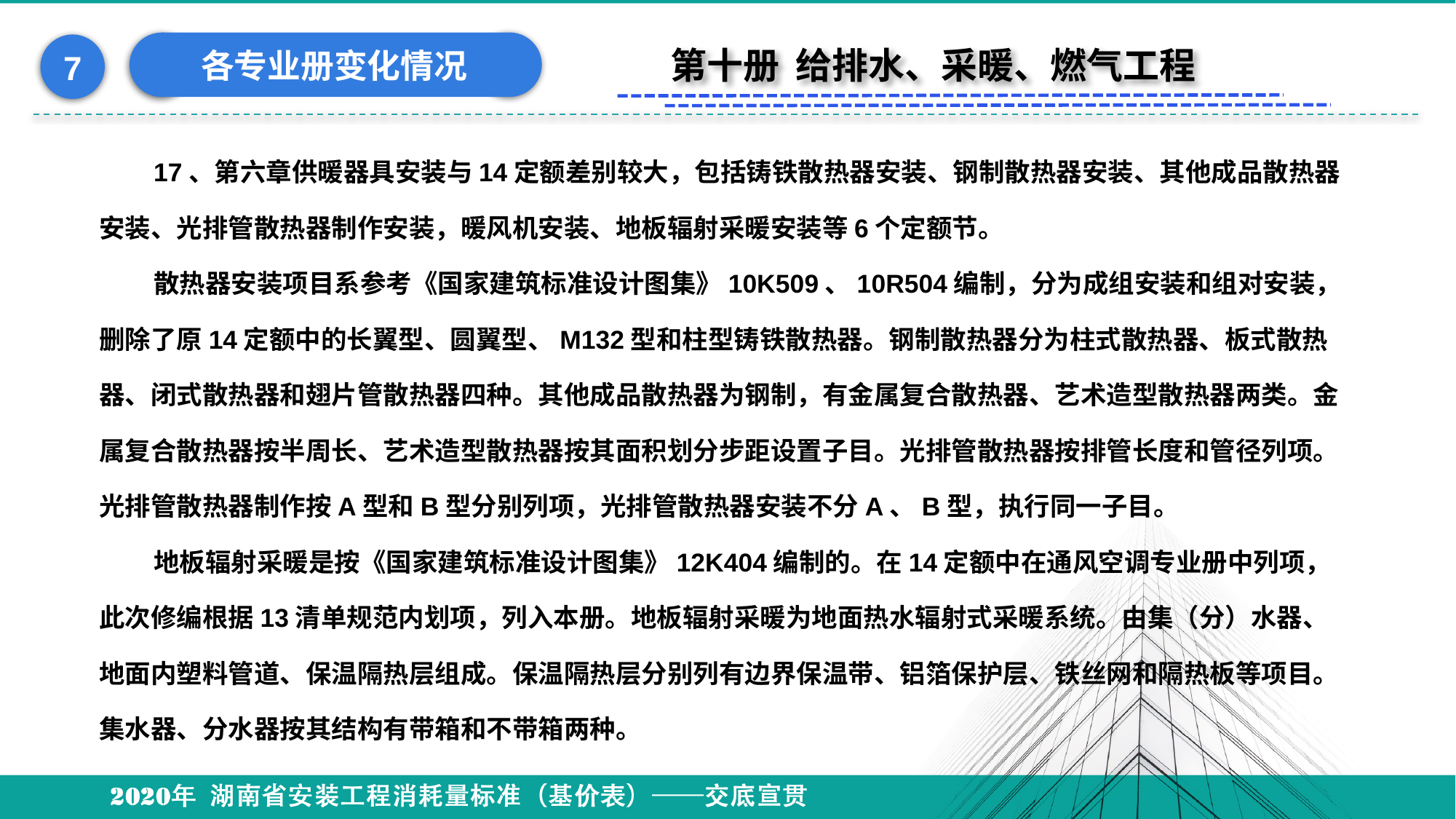

各专业册变化情况

7
第十册  给排水、采暖、燃气工程
17、第六章供暖器具安装与14定额差别较大，包括铸铁散热器安装、钢制散热器安装、其他成品散热器安装、光排管散热器制作安装，暖风机安装、地板辐射采暖安装等6个定额节。
散热器安装项目系参考《国家建筑标准设计图集》10K509、10R504编制，分为成组安装和组对安装，删除了原14定额中的长翼型、圆翼型、M132型和柱型铸铁散热器。钢制散热器分为柱式散热器、板式散热器、闭式散热器和翅片管散热器四种。其他成品散热器为钢制，有金属复合散热器、艺术造型散热器两类。金属复合散热器按半周长、艺术造型散热器按其面积划分步距设置子目。光排管散热器按排管长度和管径列项。光排管散热器制作按A型和B型分别列项，光排管散热器安装不分A、B型，执行同一子目。
地板辐射采暖是按《国家建筑标准设计图集》12K404编制的。在14定额中在通风空调专业册中列项，此次修编根据13清单规范内划项，列入本册。地板辐射采暖为地面热水辐射式采暖系统。由集（分）水器、地面内塑料管道、保温隔热层组成。保温隔热层分别列有边界保温带、铝箔保护层、铁丝网和隔热板等项目。集水器、分水器按其结构有带箱和不带箱两种。